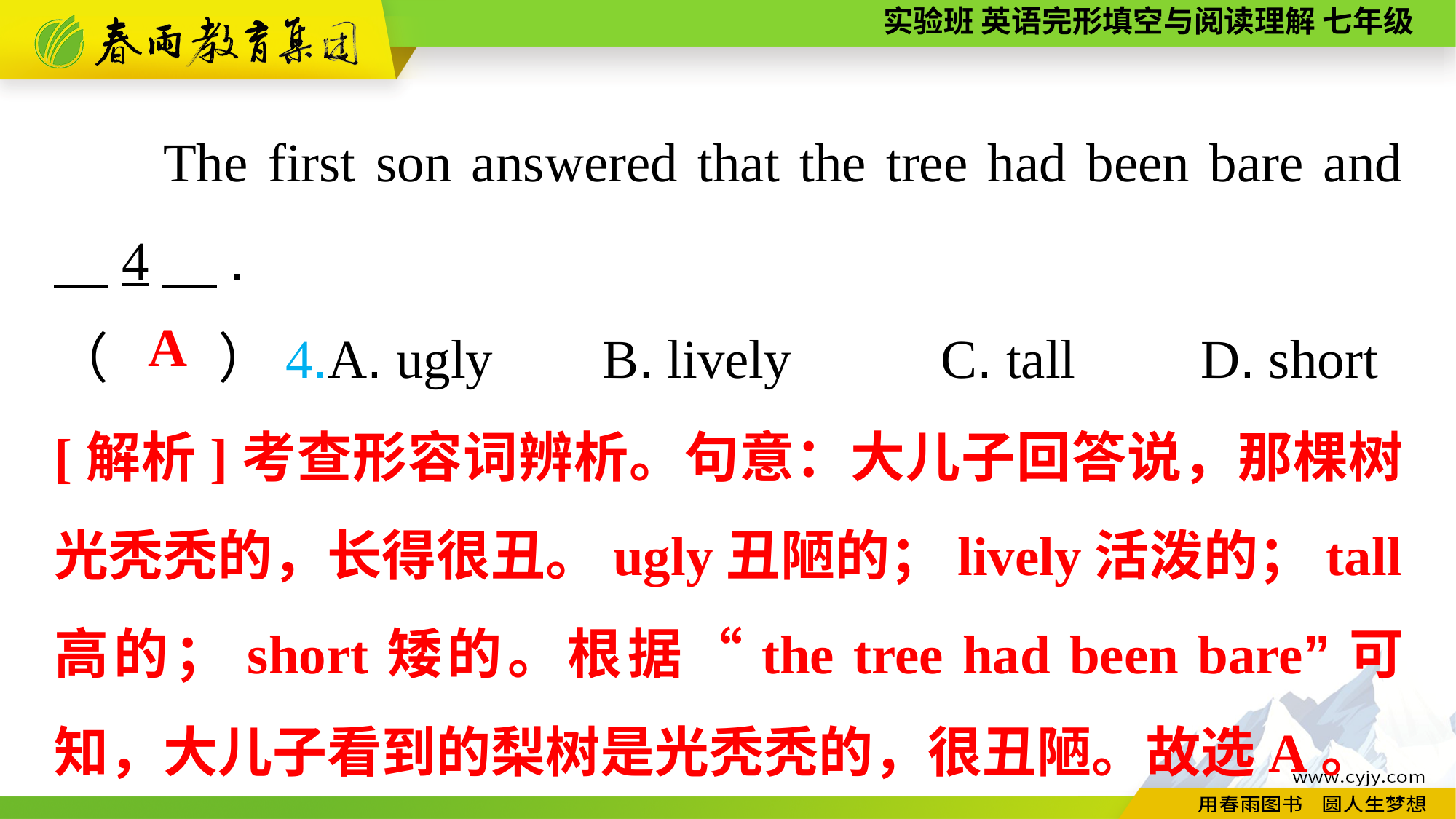

The first son answered that the tree had been bare and 　4　.
（　　）4.A. ugly        B. lively	         C. tall	    D. short
A
[解析]考查形容词辨析。句意：大儿子回答说，那棵树光秃秃的，长得很丑。ugly丑陋的；lively活泼的；tall高的；short矮的。根据“the tree had been bare”可知，大儿子看到的梨树是光秃秃的，很丑陋。故选A。